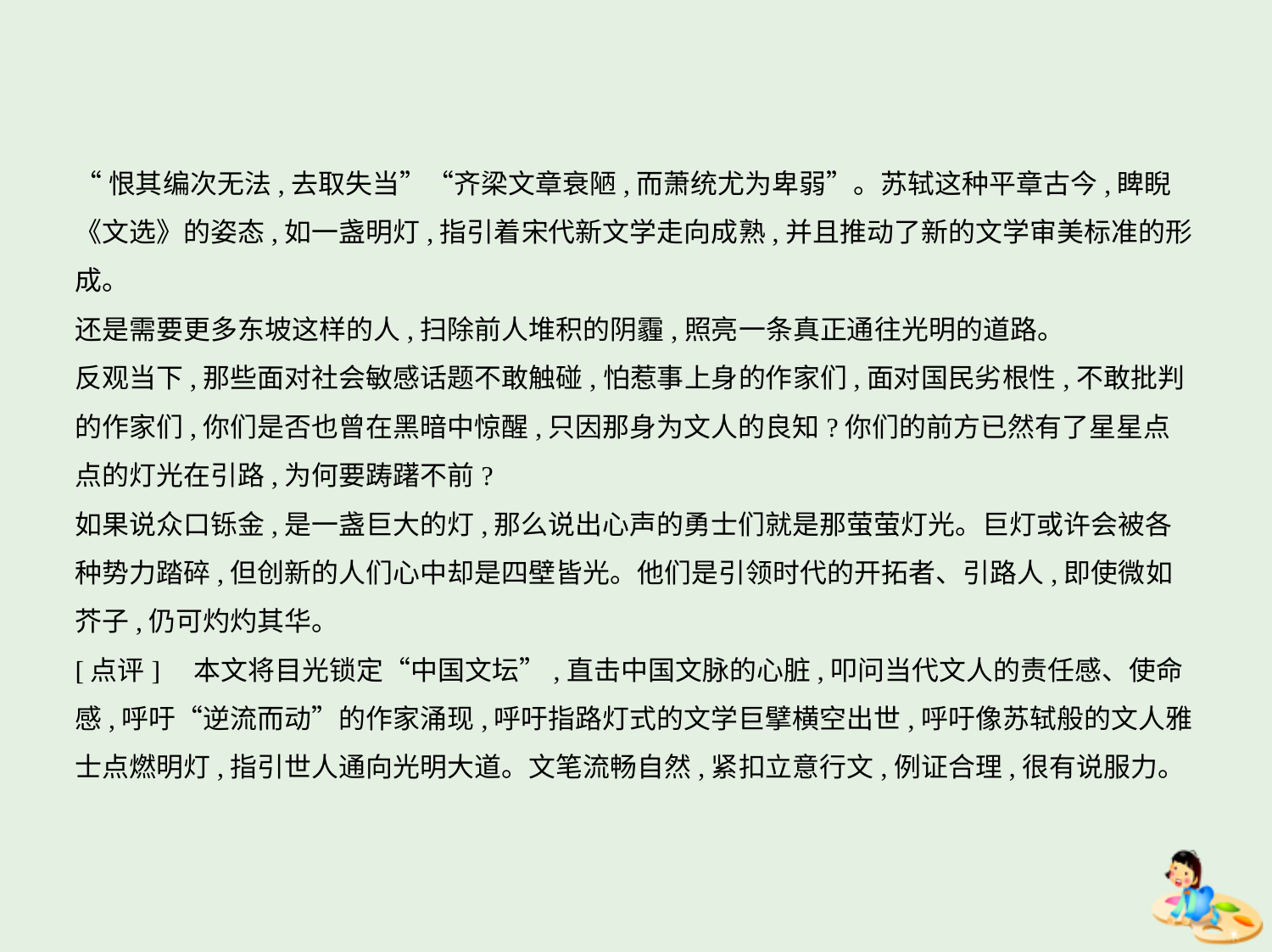

“恨其编次无法,去取失当”“齐梁文章衰陋,而萧统尤为卑弱”。苏轼这种平章古今,睥睨
《文选》的姿态,如一盏明灯,指引着宋代新文学走向成熟,并且推动了新的文学审美标准的形
成。
还是需要更多东坡这样的人,扫除前人堆积的阴霾,照亮一条真正通往光明的道路。
反观当下,那些面对社会敏感话题不敢触碰,怕惹事上身的作家们,面对国民劣根性,不敢批判
的作家们,你们是否也曾在黑暗中惊醒,只因那身为文人的良知?你们的前方已然有了星星点
点的灯光在引路,为何要踌躇不前?
如果说众口铄金,是一盏巨大的灯,那么说出心声的勇士们就是那萤萤灯光。巨灯或许会被各
种势力踏碎,但创新的人们心中却是四壁皆光。他们是引领时代的开拓者、引路人,即使微如
芥子,仍可灼灼其华。
[点评]　本文将目光锁定“中国文坛”,直击中国文脉的心脏,叩问当代文人的责任感、使命
感,呼吁“逆流而动”的作家涌现,呼吁指路灯式的文学巨擘横空出世,呼吁像苏轼般的文人雅
士点燃明灯,指引世人通向光明大道。文笔流畅自然,紧扣立意行文,例证合理,很有说服力。